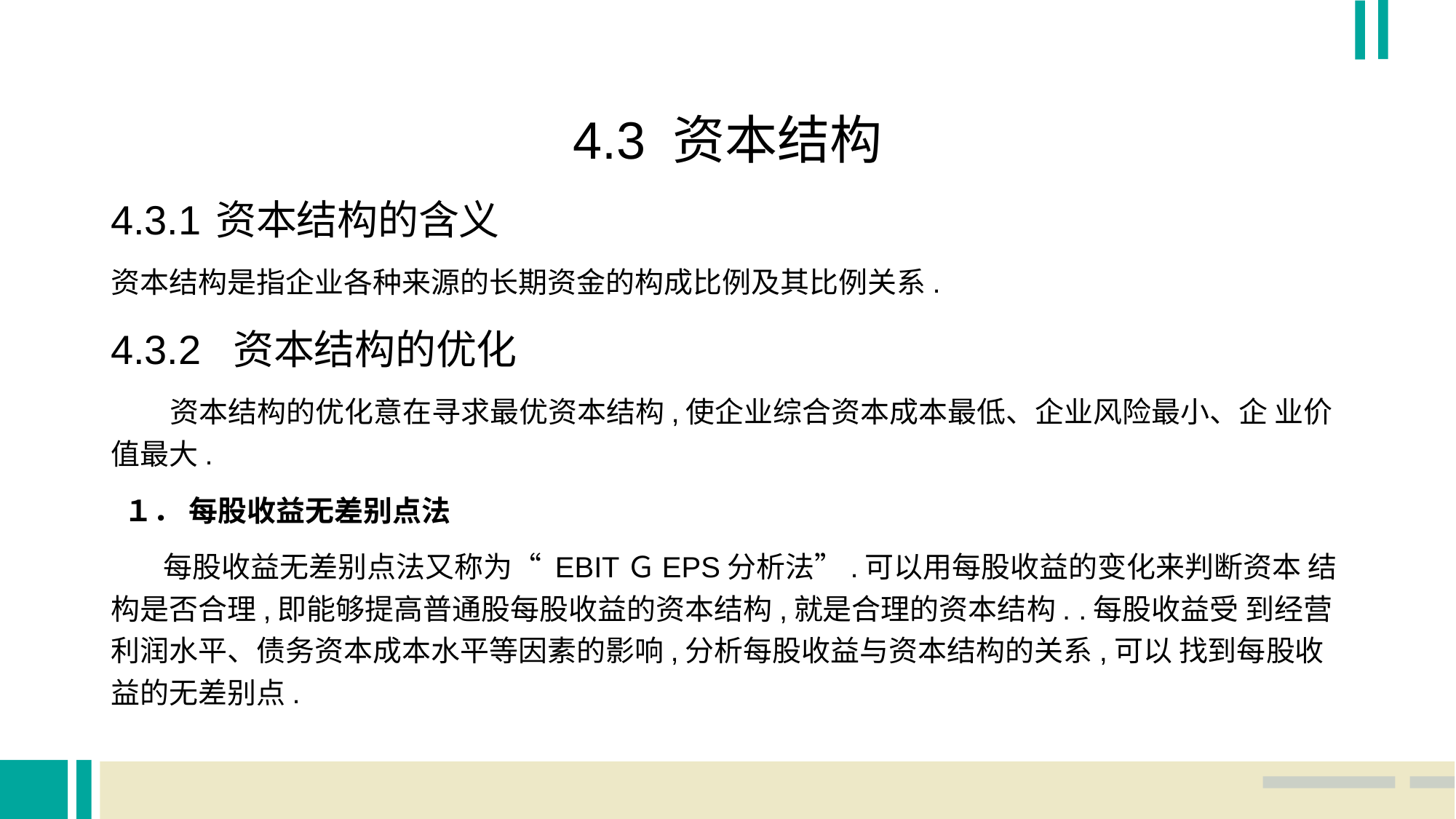

4.3 资本结构
4.3.1	资本结构的含义
资本结构是指企业各种来源的长期资金的构成比例及其比例关系.
4.3.2  资本结构的优化
        资本结构的优化意在寻求最优资本结构,使企业综合资本成本最低、企业风险最小、企 业价值最大.
 １． 每股收益无差别点法
       每股收益无差别点法又称为“ EBITＧEPS分析法”.可以用每股收益的变化来判断资本 结构是否合理,即能够提高普通股每股收益的资本结构,就是合理的资本结构. .每股收益受 到经营利润水平、债务资本成本水平等因素的影响,分析每股收益与资本结构的关系,可以 找到每股收益的无差别点.